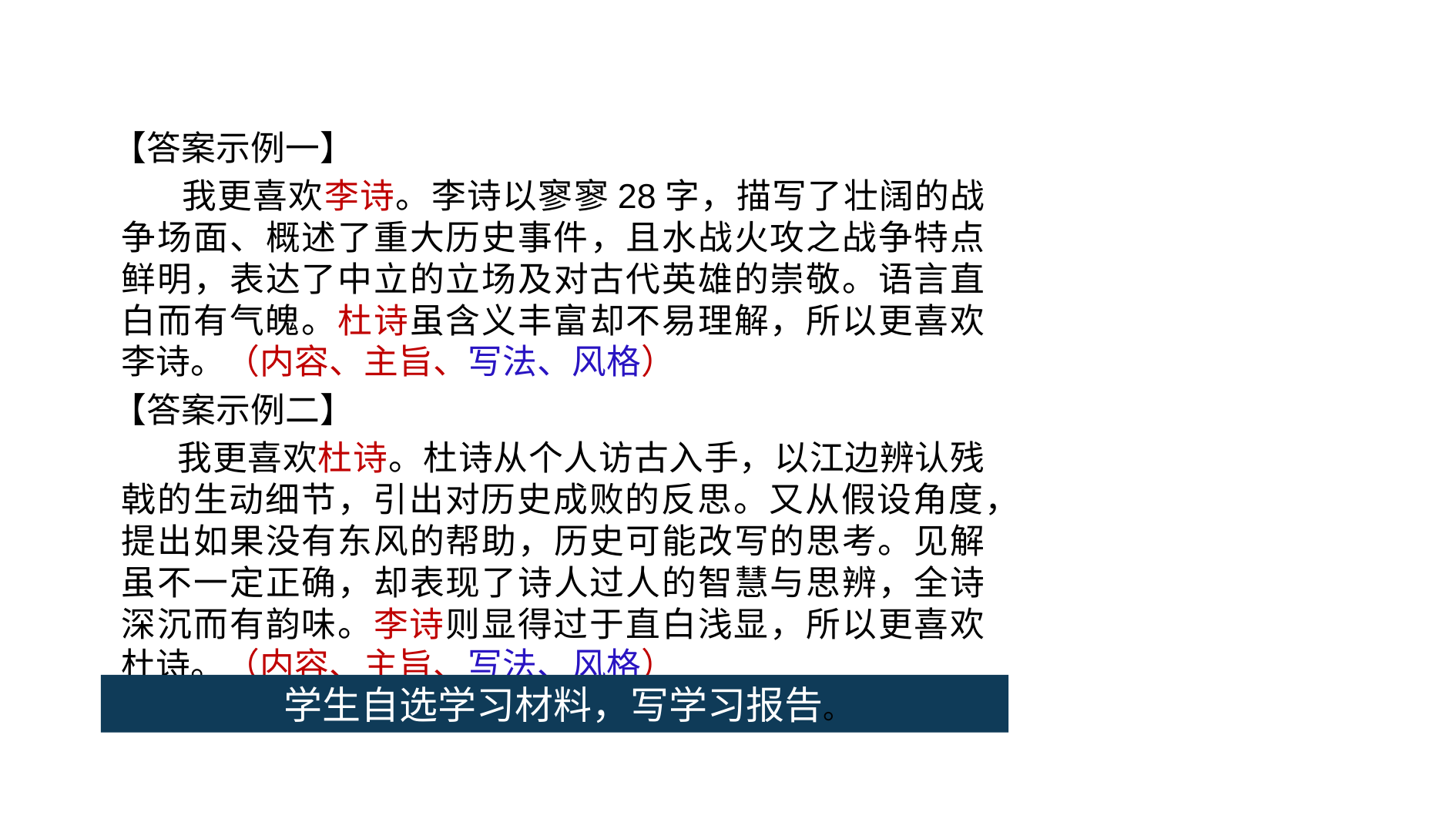

【答案示例一】
       我更喜欢李诗。李诗以寥寥28字，描写了壮阔的战争场面、概述了重大历史事件，且水战火攻之战争特点鲜明，表达了中立的立场及对古代英雄的崇敬。语言直白而有气魄。杜诗虽含义丰富却不易理解，所以更喜欢李诗。（内容、主旨、写法、风格）
【答案示例二】
       我更喜欢杜诗。杜诗从个人访古入手，以江边辨认残戟的生动细节，引出对历史成败的反思。又从假设角度，提出如果没有东风的帮助，历史可能改写的思考。见解虽不一定正确，却表现了诗人过人的智慧与思辨，全诗深沉而有韵味。李诗则显得过于直白浅显，所以更喜欢杜诗。（内容、主旨、写法、风格）

  学生自选学习材料，写学习报告。